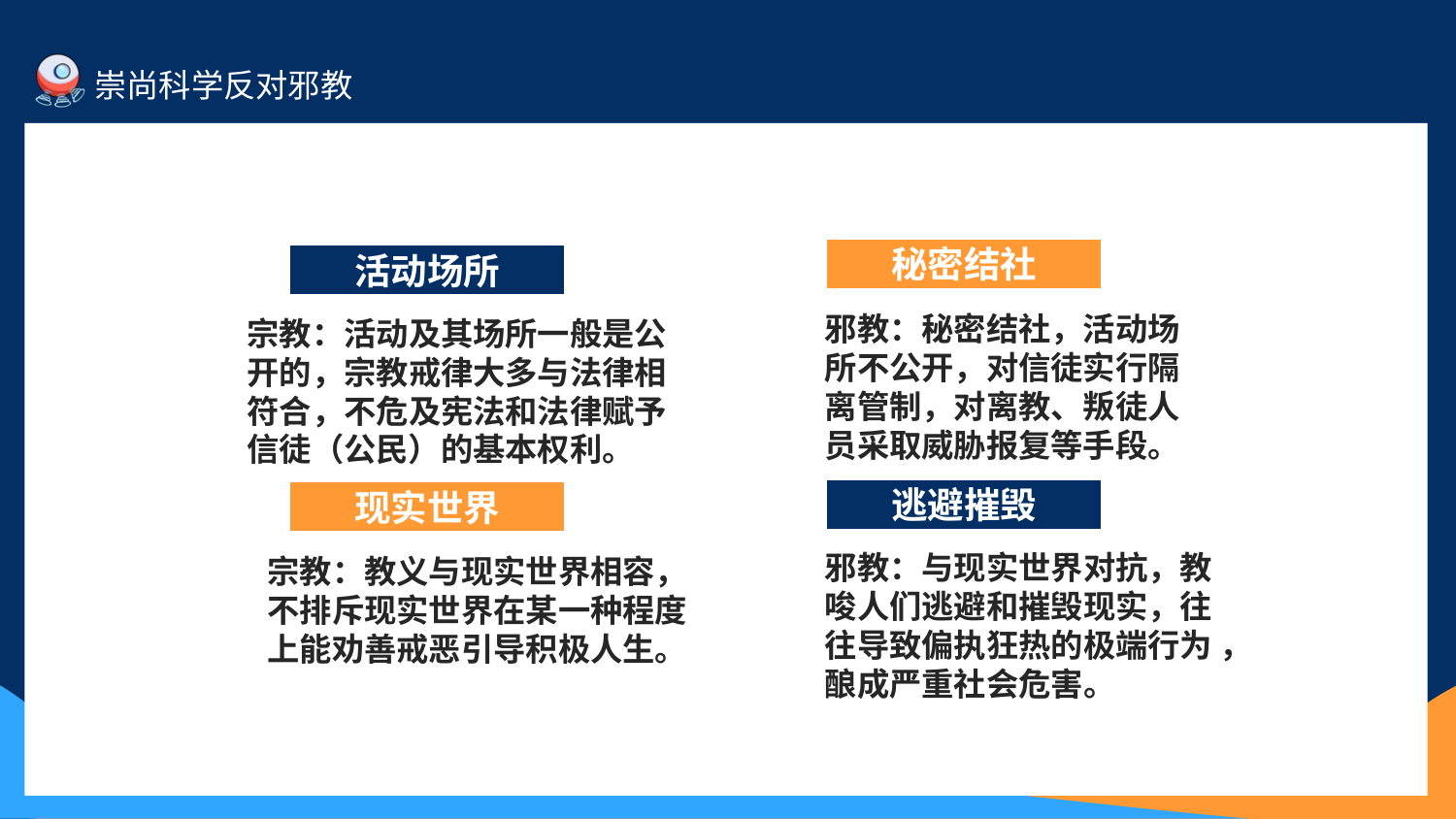

秘密结社
活动场所
邪教：秘密结社，活动场所不公开，对信徒实行隔离管制，对离教、叛徒人员采取威胁报复等手段。
宗教：活动及其场所一般是公开的，宗教戒律大多与法律相符合，不危及宪法和法律赋予信徒（公民）的基本权利。
逃避摧毁
现实世界
邪教：与现实世界对抗，教唆人们逃避和摧毁现实，往往导致偏执狂热的极端行为 ，酿成严重社会危害。
宗教：教义与现实世界相容，不排斥现实世界在某一种程度上能劝善戒恶引导积极人生。